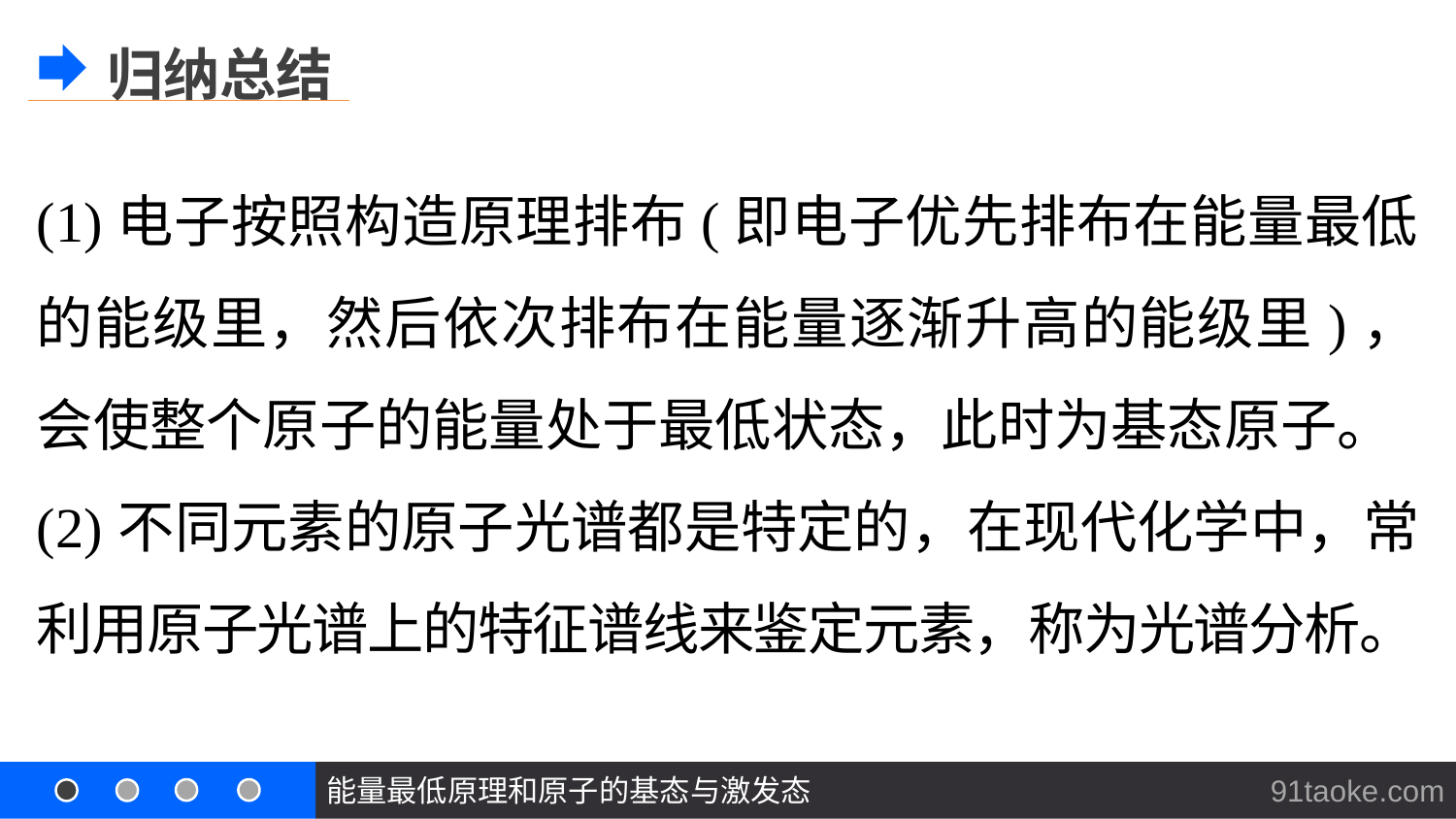

归纳总结

(1)电子按照构造原理排布(即电子优先排布在能量最低的能级里，然后依次排布在能量逐渐升高的能级里)，会使整个原子的能量处于最低状态，此时为基态原子。
(2)不同元素的原子光谱都是特定的，在现代化学中，常利用原子光谱上的特征谱线来鉴定元素，称为光谱分析。